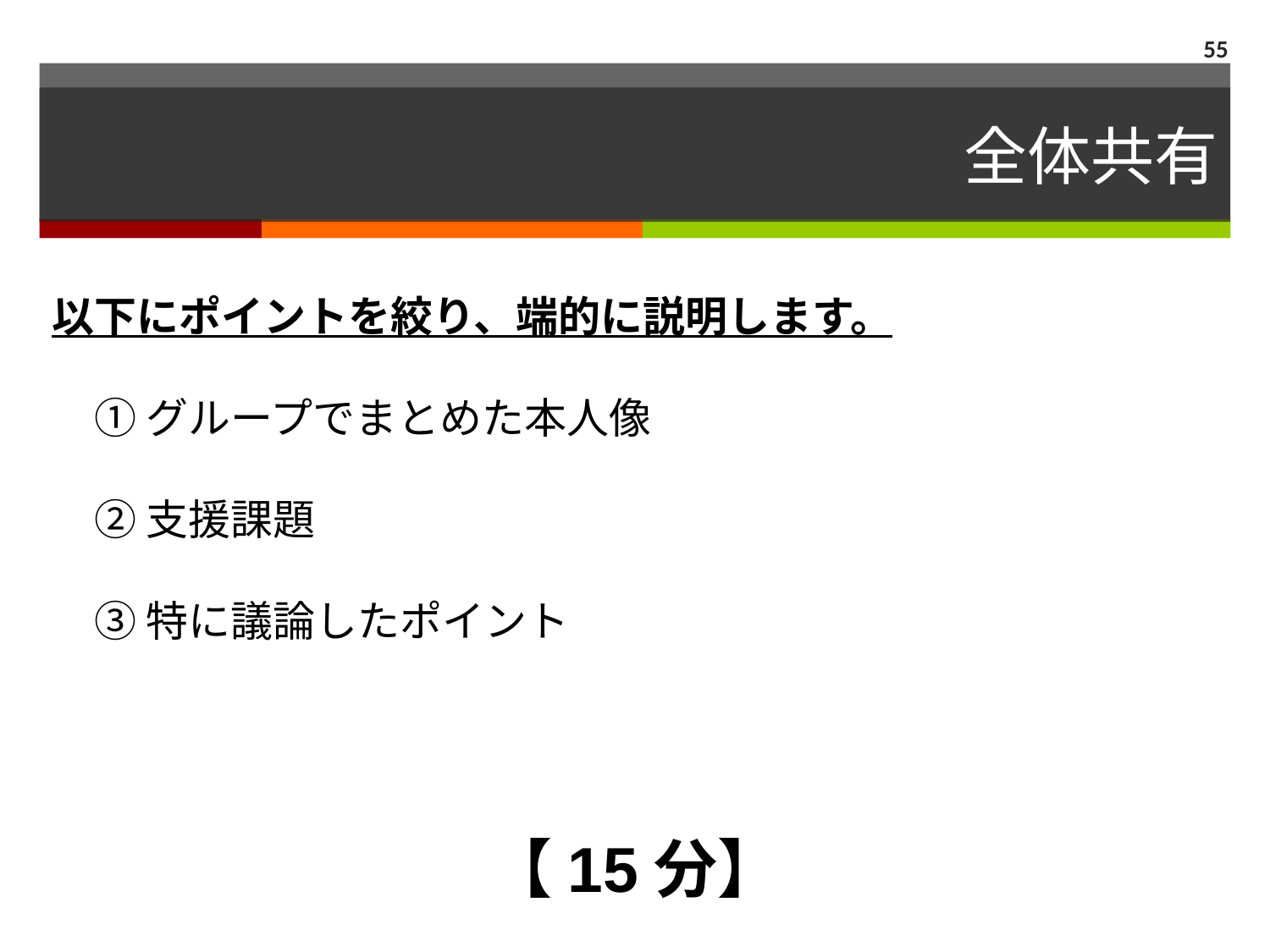

55
# 全体共有
以下にポイントを絞り、端的に説明します。

　① グループでまとめた本人像

　② 支援課題

　③ 特に議論したポイント
【15分】